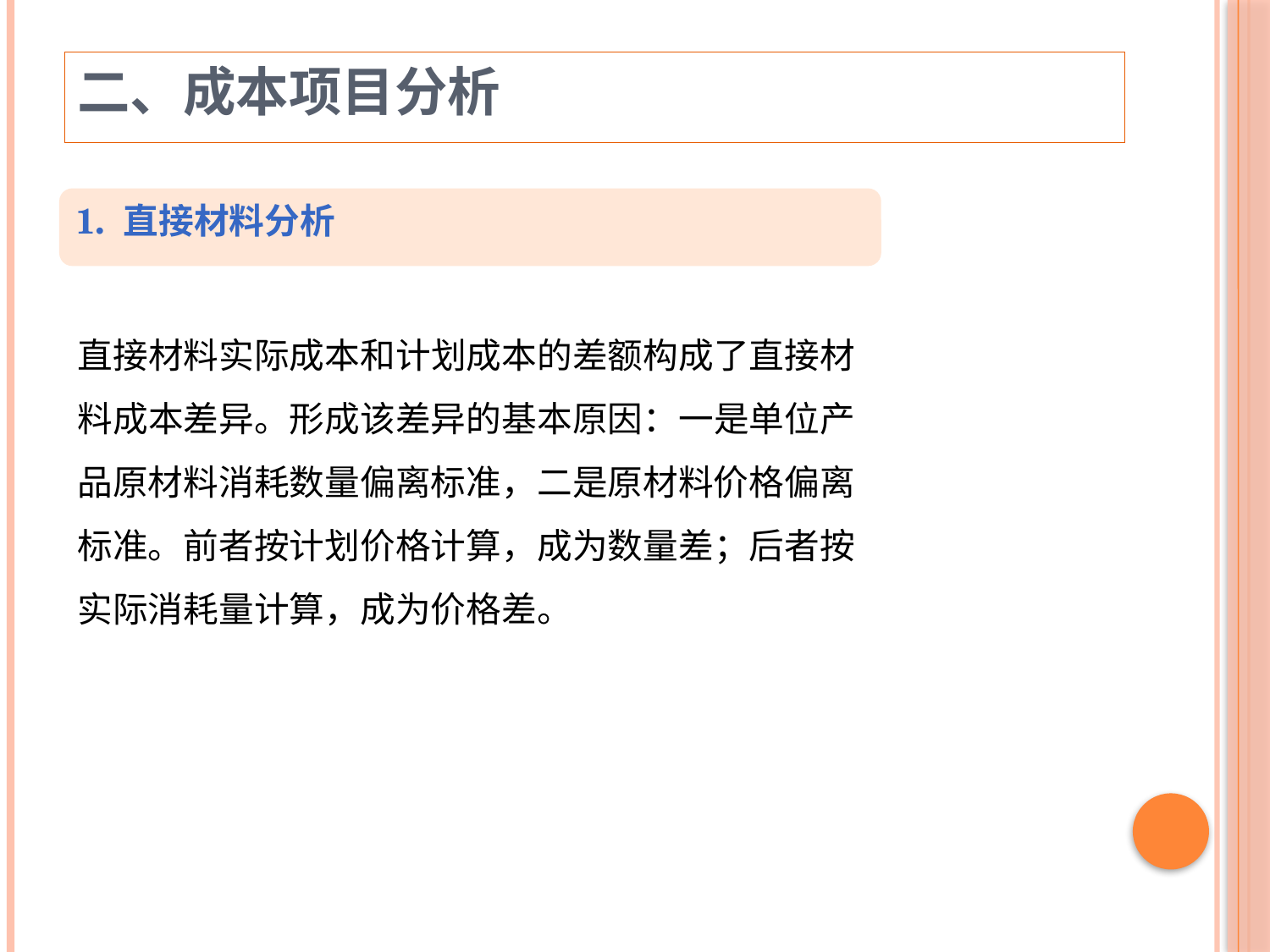

二、成本项目分析
1. 直接材料分析
直接材料实际成本和计划成本的差额构成了直接材料成本差异。形成该差异的基本原因：一是单位产品原材料消耗数量偏离标准，二是原材料价格偏离标准。前者按计划价格计算，成为数量差；后者按实际消耗量计算，成为价格差。